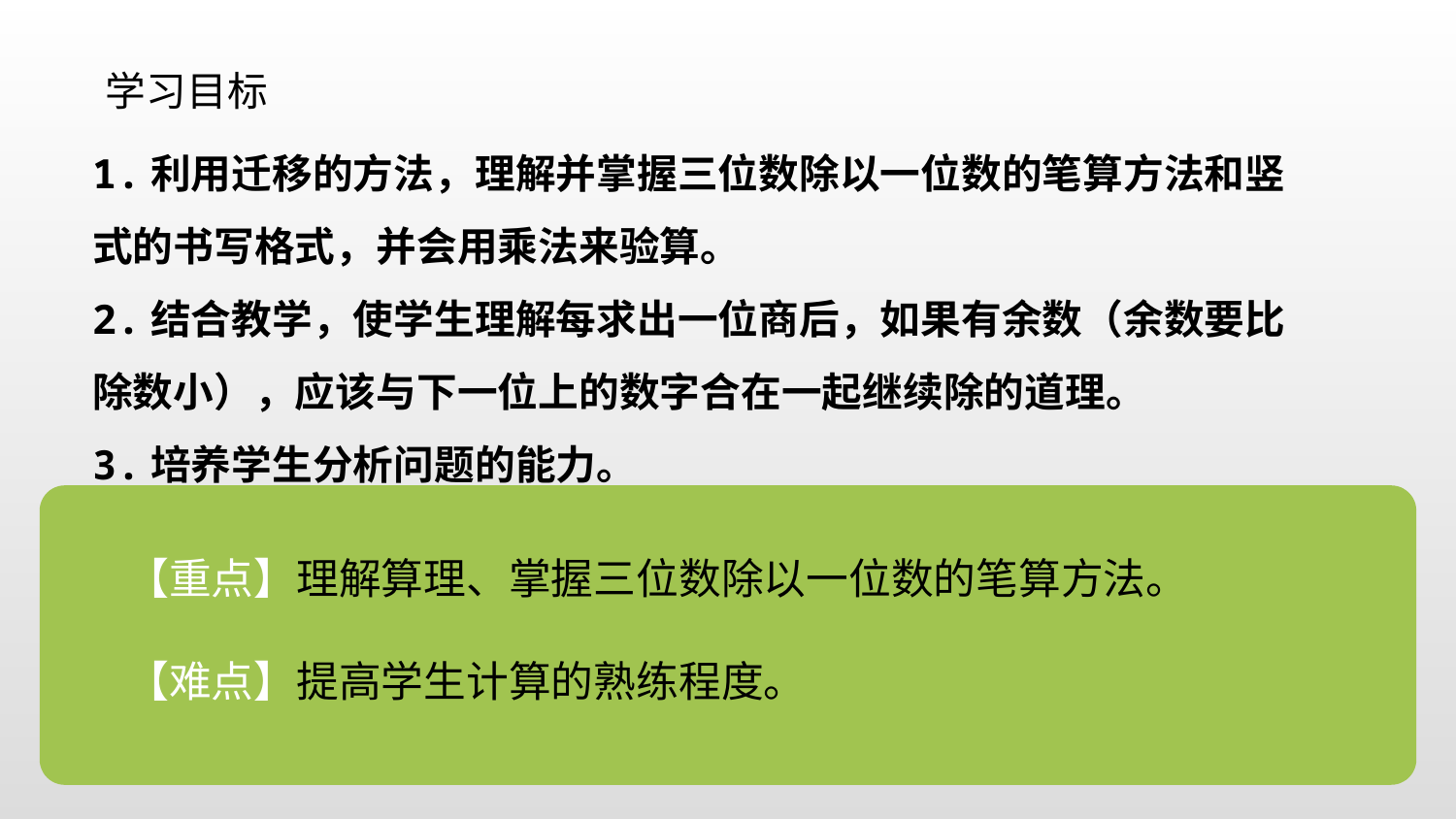

学习目标
1.利用迁移的方法，理解并掌握三位数除以一位数的笔算方法和竖式的书写格式，并会用乘法来验算。
2.结合教学，使学生理解每求出一位商后，如果有余数（余数要比除数小），应该与下一位上的数字合在一起继续除的道理。
3.培养学生分析问题的能力。

【重点】理解算理、掌握三位数除以一位数的笔算方法。
【难点】提高学生计算的熟练程度。